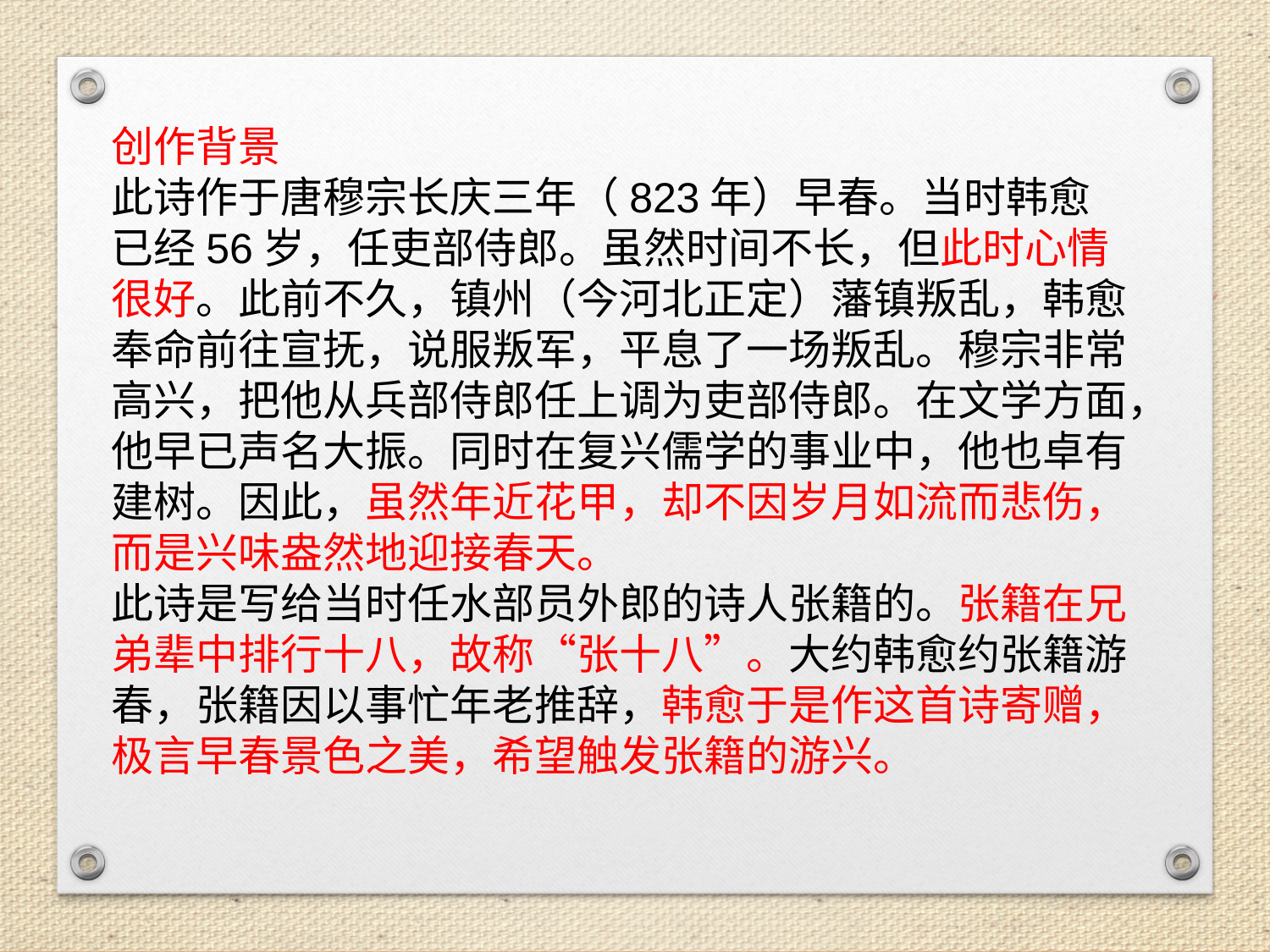

创作背景
此诗作于唐穆宗长庆三年（823年）早春。当时韩愈已经56岁，任吏部侍郎。虽然时间不长，但此时心情很好。此前不久，镇州（今河北正定）藩镇叛乱，韩愈奉命前往宣抚，说服叛军，平息了一场叛乱。穆宗非常高兴，把他从兵部侍郎任上调为吏部侍郎。在文学方面，他早已声名大振。同时在复兴儒学的事业中，他也卓有建树。因此，虽然年近花甲，却不因岁月如流而悲伤，而是兴味盎然地迎接春天。
此诗是写给当时任水部员外郎的诗人张籍的。张籍在兄弟辈中排行十八，故称“张十八”。大约韩愈约张籍游春，张籍因以事忙年老推辞，韩愈于是作这首诗寄赠，极言早春景色之美，希望触发张籍的游兴。